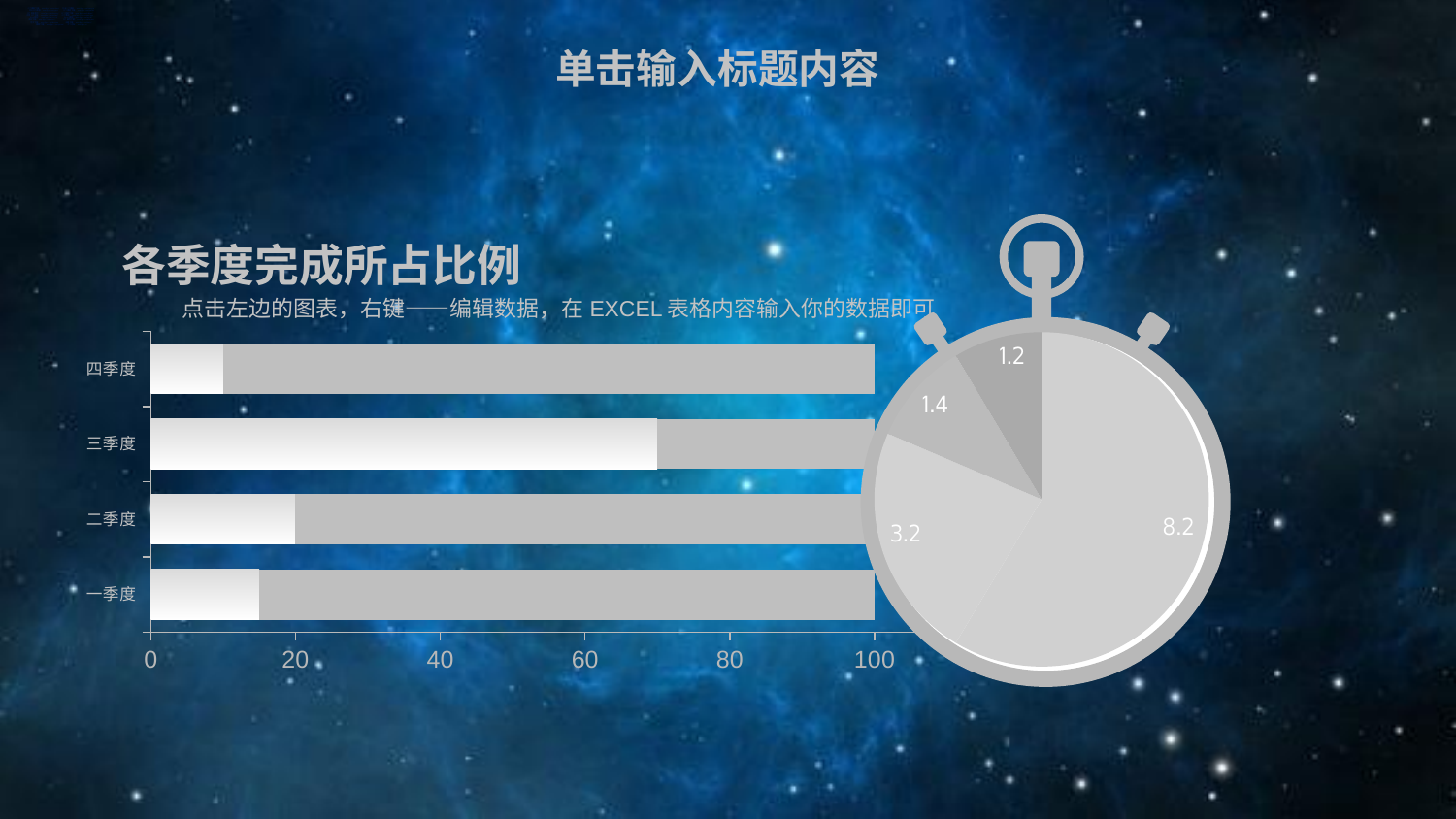

PPT模板下载：www.1ppt.com/moban/     行业PPT模板：www.1ppt.com/hangye/
节日PPT模板：www.1ppt.com/jieri/           PPT素材下载：www.1ppt.com/sucai/
PPT背景图片：www.1ppt.com/beijing/      PPT图表下载：www.1ppt.com/tubiao/
优秀PPT下载：www.1ppt.com/xiazai/        PPT教程： www.1ppt.com/powerpoint/
Word教程： www.1ppt.com/word/              Excel教程：www.1ppt.com/excel/
资料下载：www.1ppt.com/ziliao/                PPT课件下载：www.1ppt.com/kejian/
范文下载：www.1ppt.com/fanwen/             试卷下载：www.1ppt.com/shiti/
教案下载：www.1ppt.com/jiaoan/        PPT论坛：www.1ppt.cn

单击输入标题内容

### Chart

| Category | 销售额 |
|---|---|
| 第一季度 | 8.2 |
| 第二季度 | 3.2 |
| 第三季度 | 1.4 |
| 第四季度 | 1.2 |
各季度完成所占比例
点击左边的图表，右键——编辑数据，在EXCEL表格内容输入你的数据即可

### Chart

| Category | 系列 1 | 系列 2 |
|---|---|---|
| 一季度 | 15.0 | 85.0 |
| 二季度 | 20.0 | 80.0 |
| 三季度 | 70.0 | 30.0 |
| 四季度 | 10.0 | 90.0 |
28